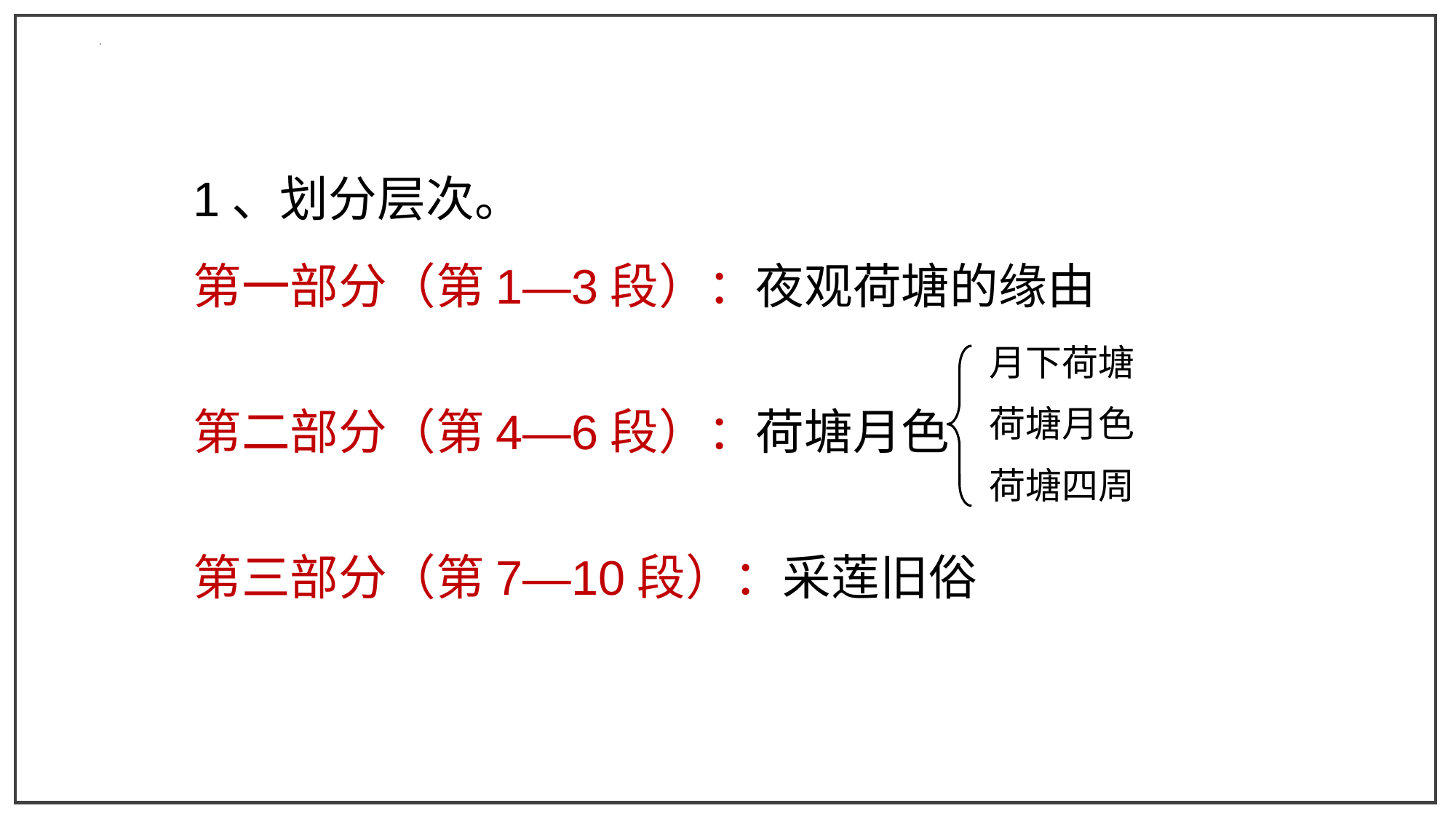

1、划分层次。
第一部分（第1—3段）：夜观荷塘的缘由

第二部分（第4—6段）：荷塘月色

第三部分（第7—10段）：采莲旧俗
月下荷塘

荷塘月色
荷塘四周